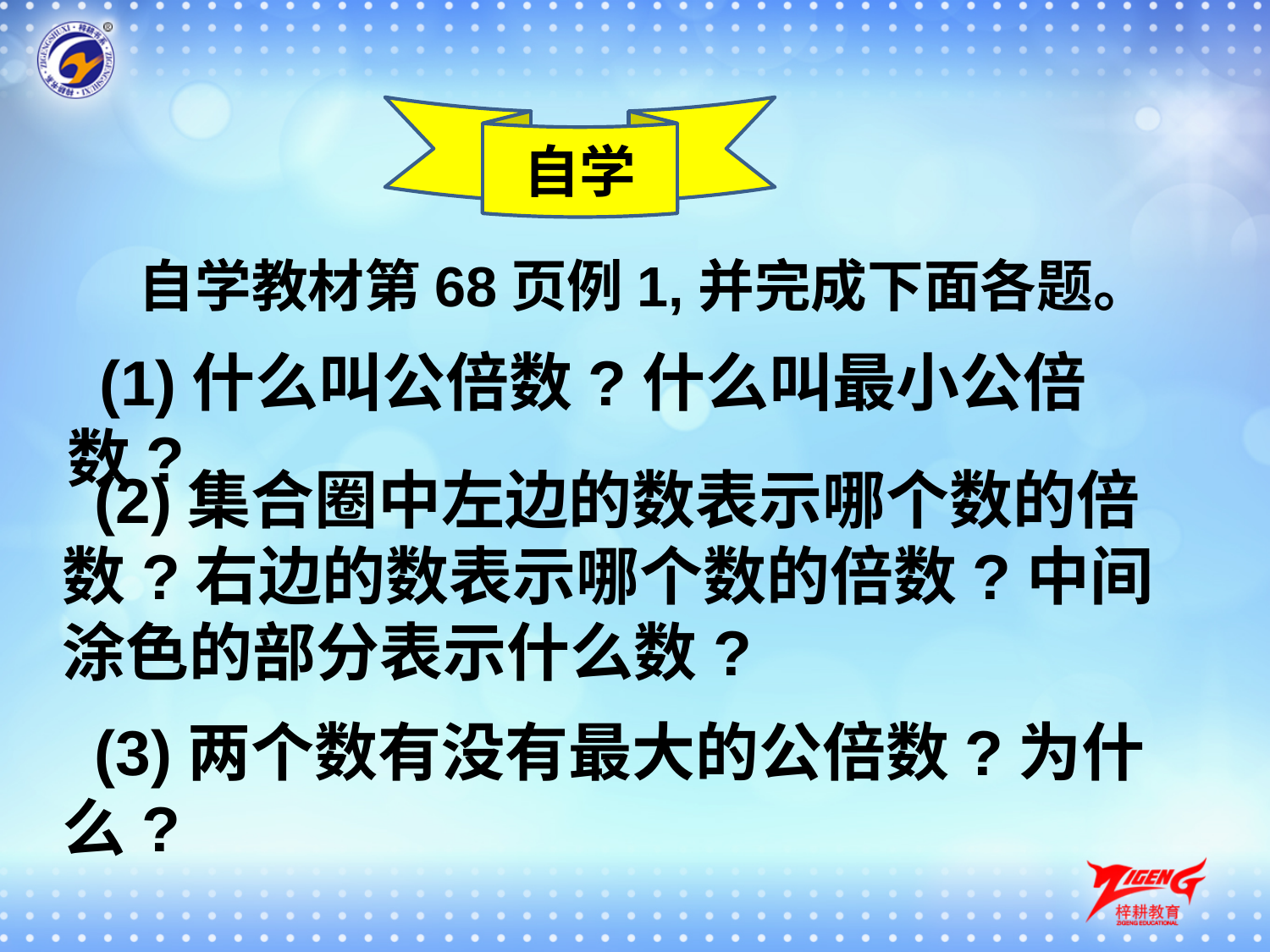

自学
自学教材第68页例1,并完成下面各题。
(1)什么叫公倍数?什么叫最小公倍数?
(2)集合圈中左边的数表示哪个数的倍数?右边的数表示哪个数的倍数?中间涂色的部分表示什么数?
(3)两个数有没有最大的公倍数?为什么?